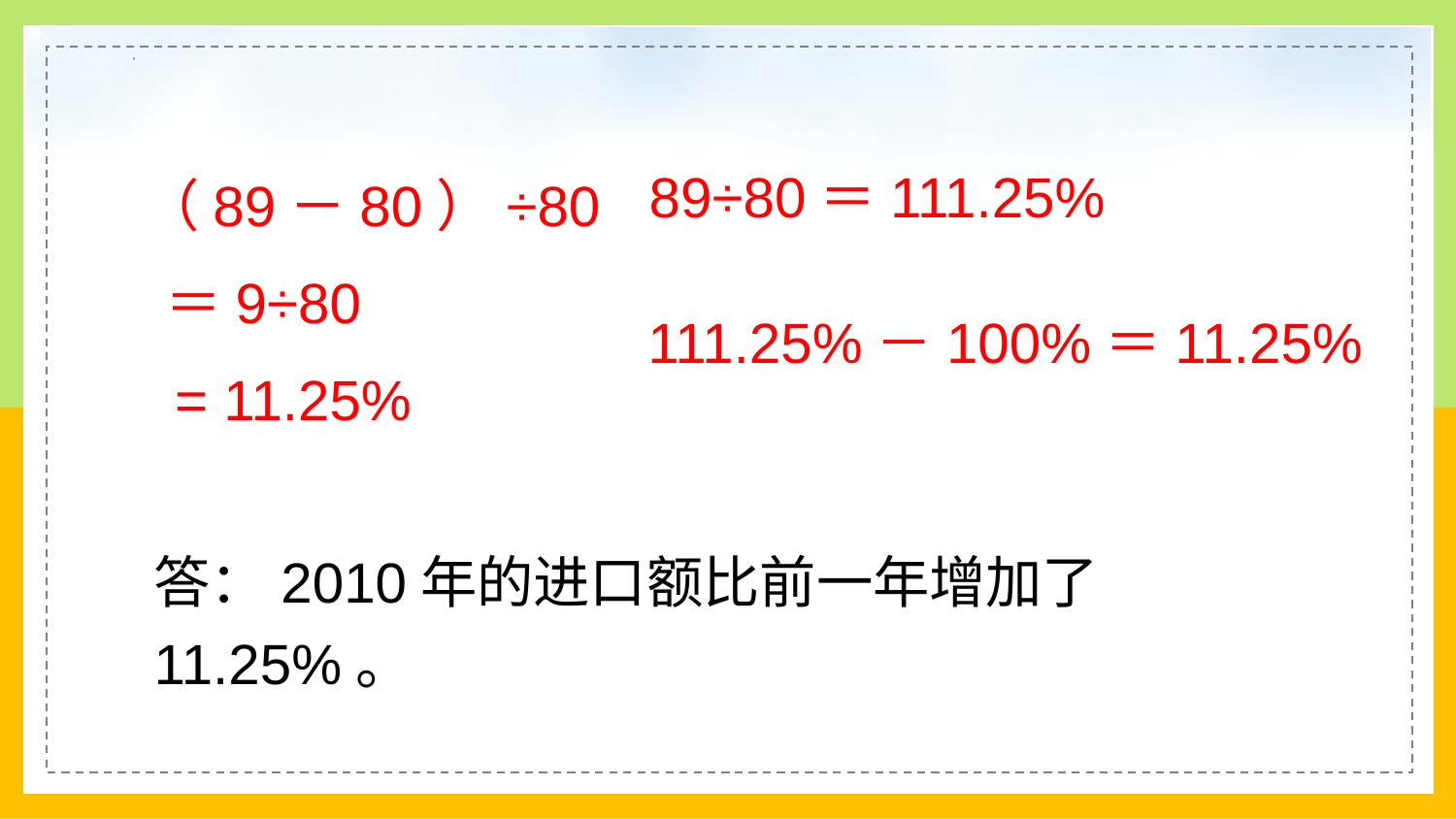

89÷80＝111.25%
（89－80）÷80
＝9÷80
111.25%－100%＝11.25%
= 11.25%
答：2010年的进口额比前一年增加了11.25%。